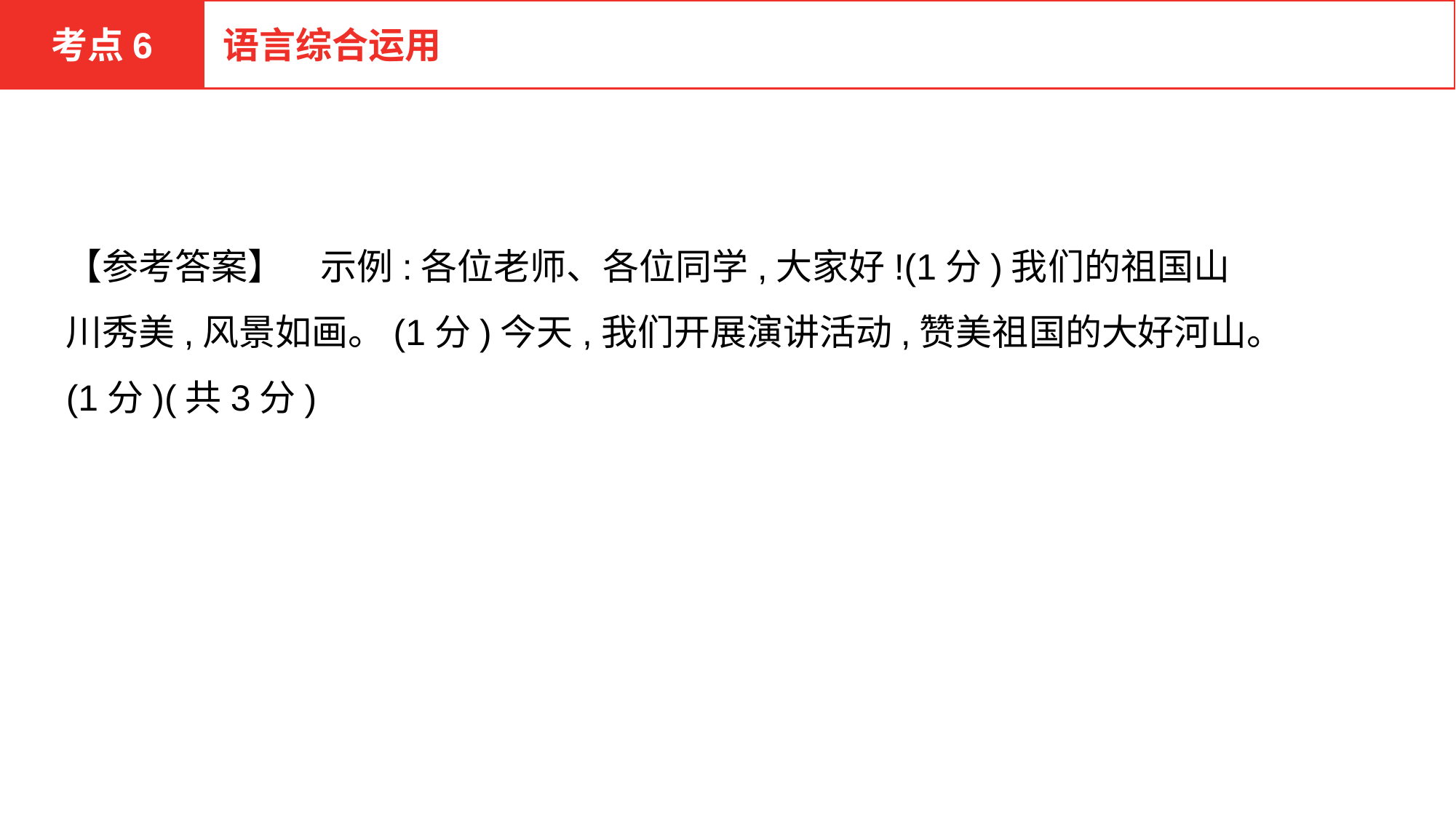

考点6
语言综合运用
【参考答案】　示例:各位老师、各位同学,大家好!(1分)我们的祖国山川秀美,风景如画。(1分)今天,我们开展演讲活动,赞美祖国的大好河山。(1分)(共3分)